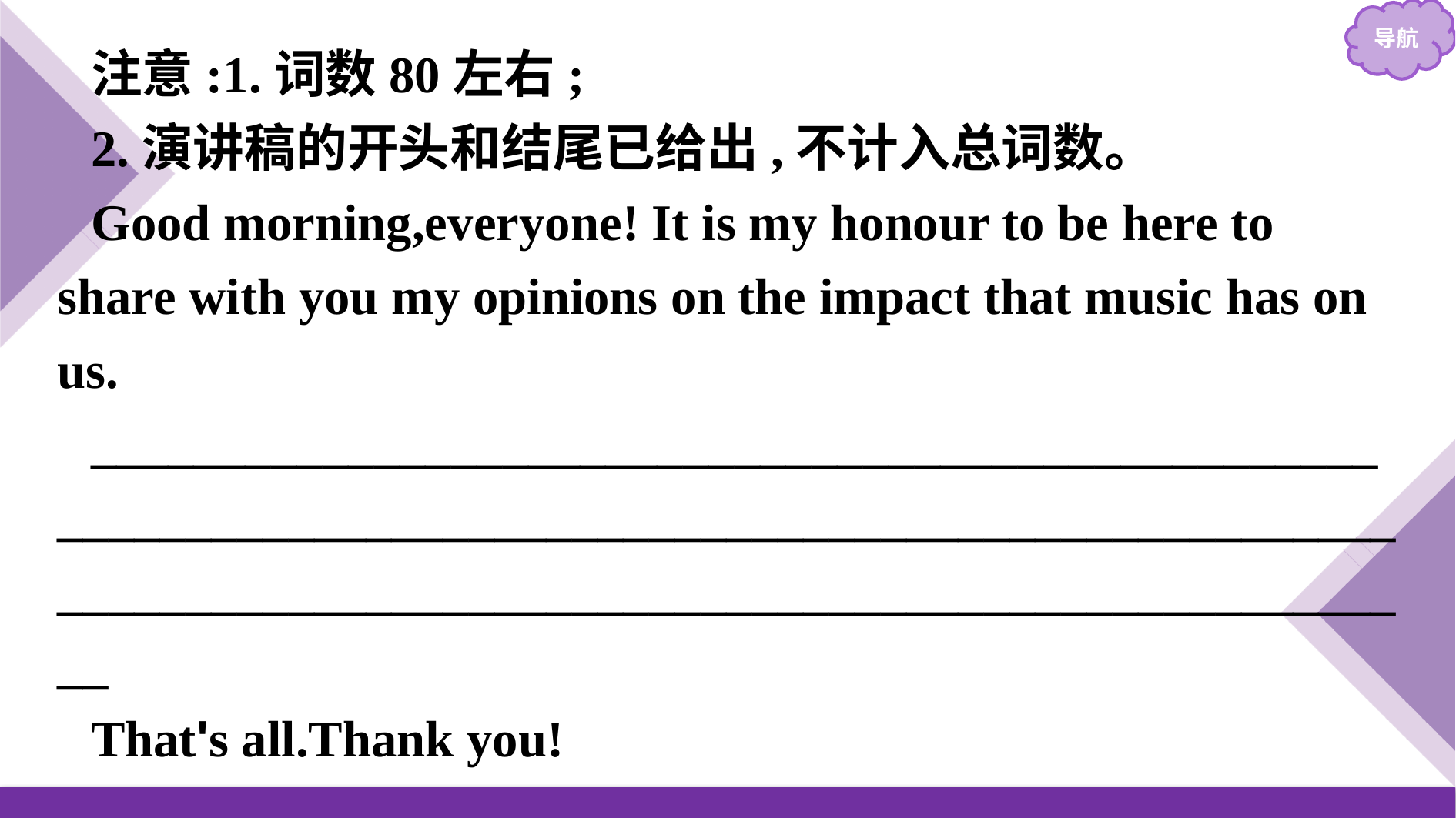

注意:1.词数80左右;
2.演讲稿的开头和结尾已给出,不计入总词数。
Good morning,everyone! It is my honour to be here to share with you my opinions on the impact that music has on us.
____________________________________________________________________________________________________________________________________________________________
That's all.Thank you!